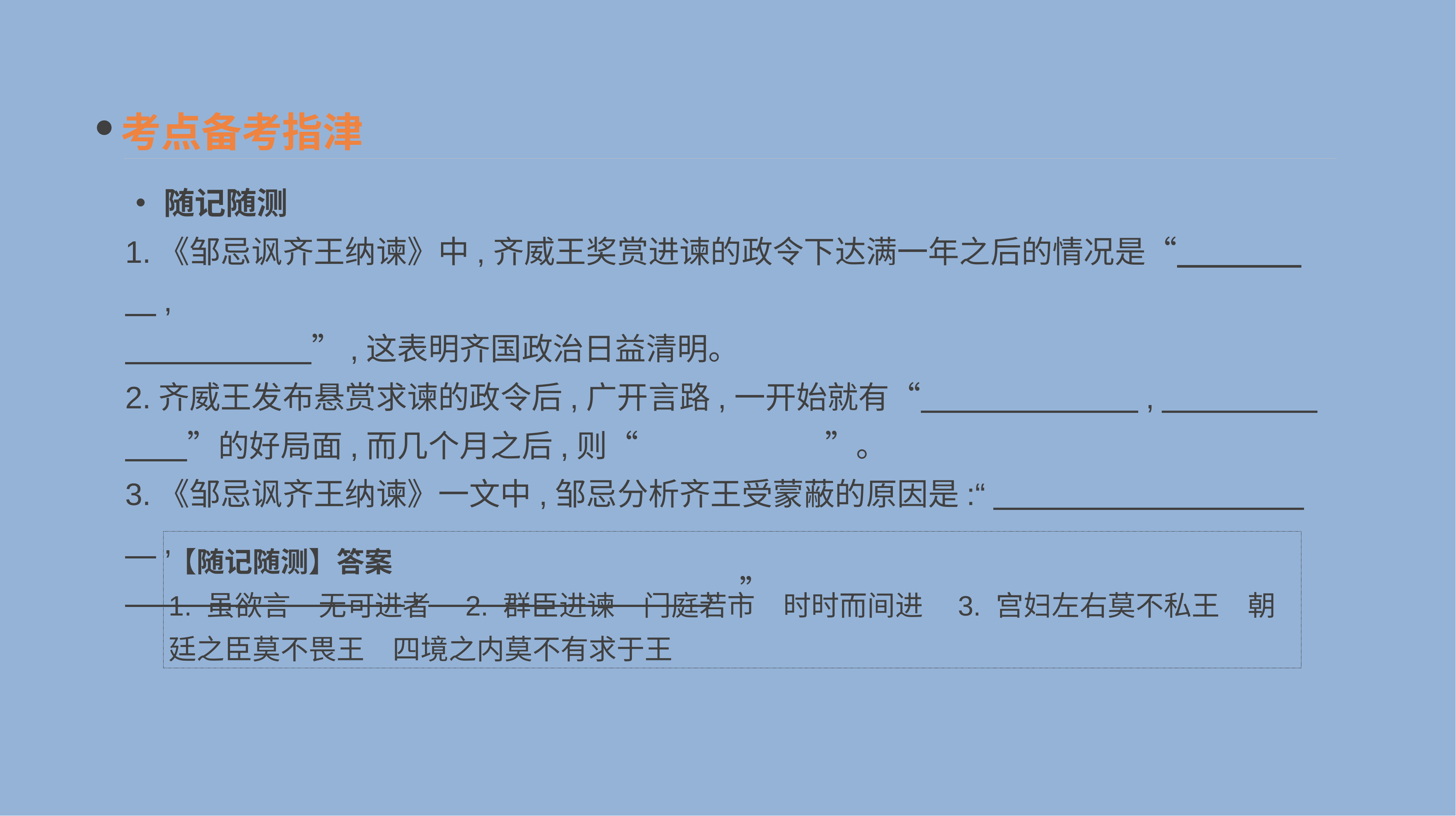

考点备考指津

•随记随测
1.《邹忌讽齐王纳谏》中,齐威王奖赏进谏的政令下达满一年之后的情况是“　　　　　,
　　　　　　”,这表明齐国政治日益清明。
2.齐威王发布悬赏求谏的政令后,广开言路,一开始就有“　　　　　　　,　　　　　　　”的好局面,而几个月之后,则“　　　　　　”。
3.《邹忌讽齐王纳谏》一文中,邹忌分析齐王受蒙蔽的原因是:“　　　　　　　　　　　,
　　　　　　　　　,　　　　　　　　　。”
【随记随测】答案
1. 虽欲言　无可进者　2. 群臣进谏　门庭若市　时时而间进　3. 宫妇左右莫不私王　朝廷之臣莫不畏王　四境之内莫不有求于王